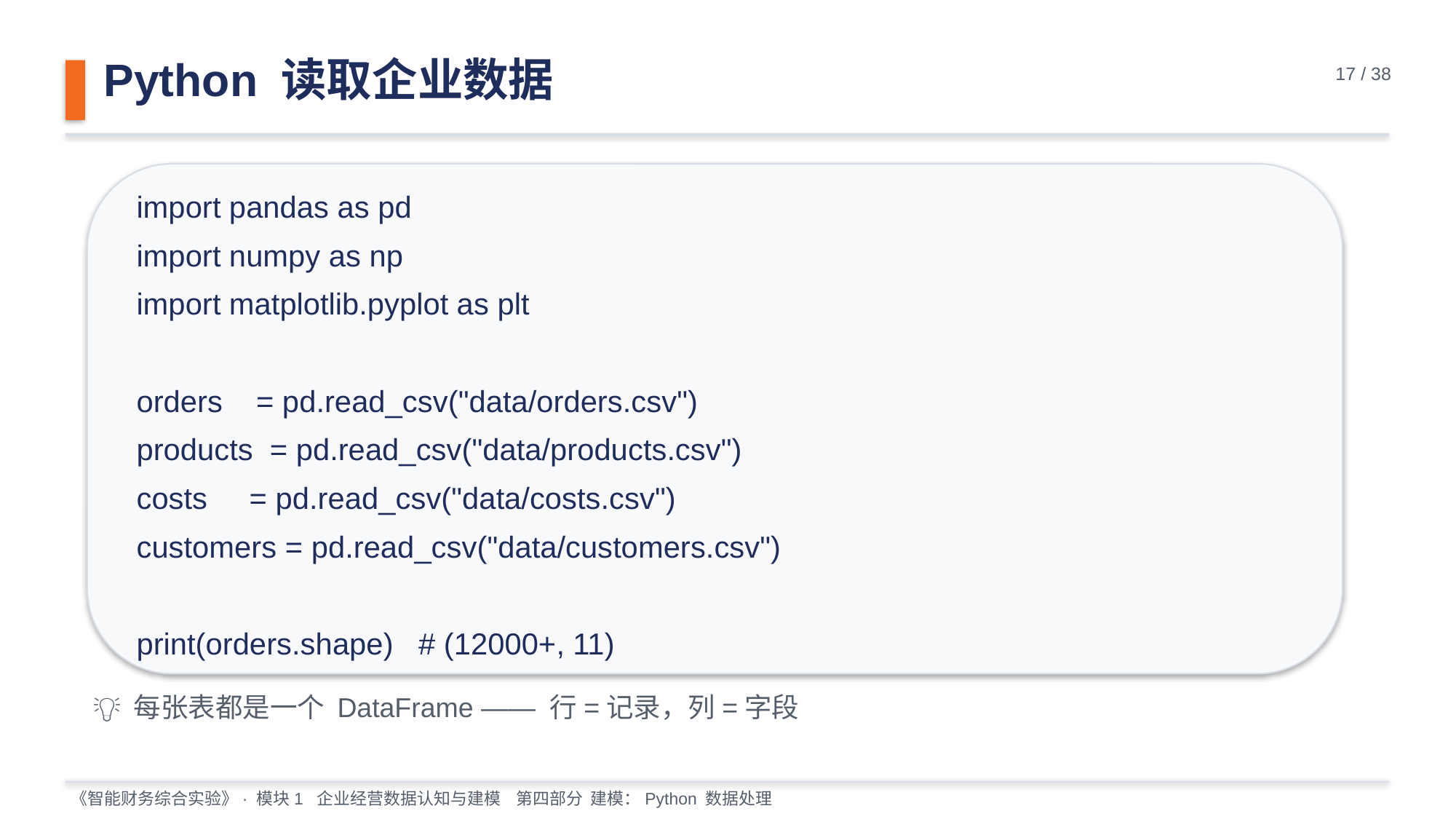

Python 读取企业数据

17 / 38

import pandas as pd
import numpy as np
import matplotlib.pyplot as plt

orders    = pd.read_csv("data/orders.csv")
products  = pd.read_csv("data/products.csv")
costs     = pd.read_csv("data/costs.csv")
customers = pd.read_csv("data/customers.csv")

print(orders.shape)   # (12000+, 11)
💡 每张表都是一个 DataFrame —— 行=记录，列=字段

《智能财务综合实验》· 模块1  企业经营数据认知与建模    第四部分  建模：Python 数据处理